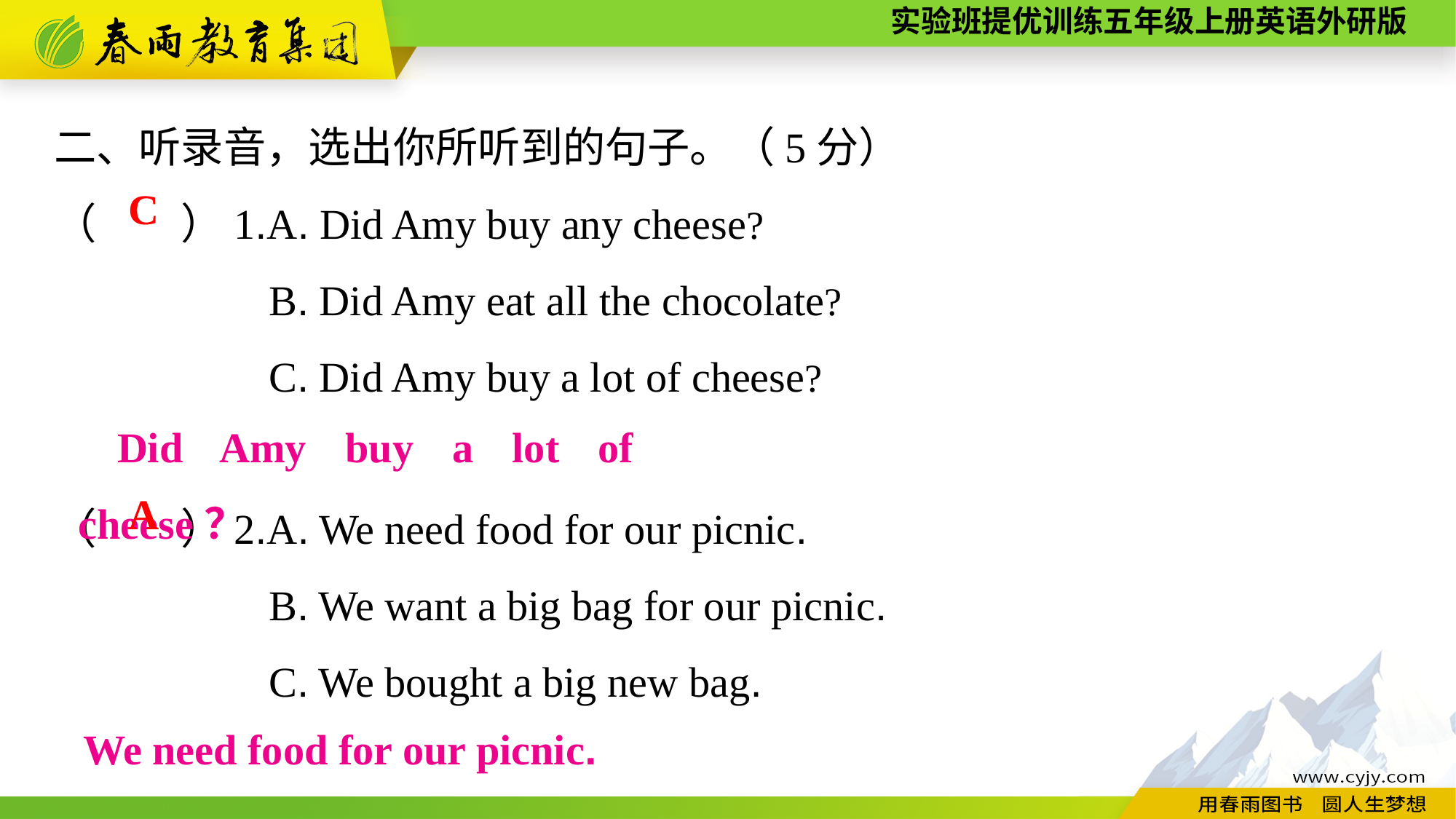

二、听录音，选出你所听到的句子。（5分）
（　　）1.A. Did Amy buy any cheese?
B. Did Amy eat all the chocolate?
C. Did Amy buy a lot of cheese?

（　　）2.A. We need food for our picnic.
B. We want a big bag for our picnic.
C. We bought a big new bag.
C
 Did Amy buy a lot of cheese？
A
We need food for our picnic.